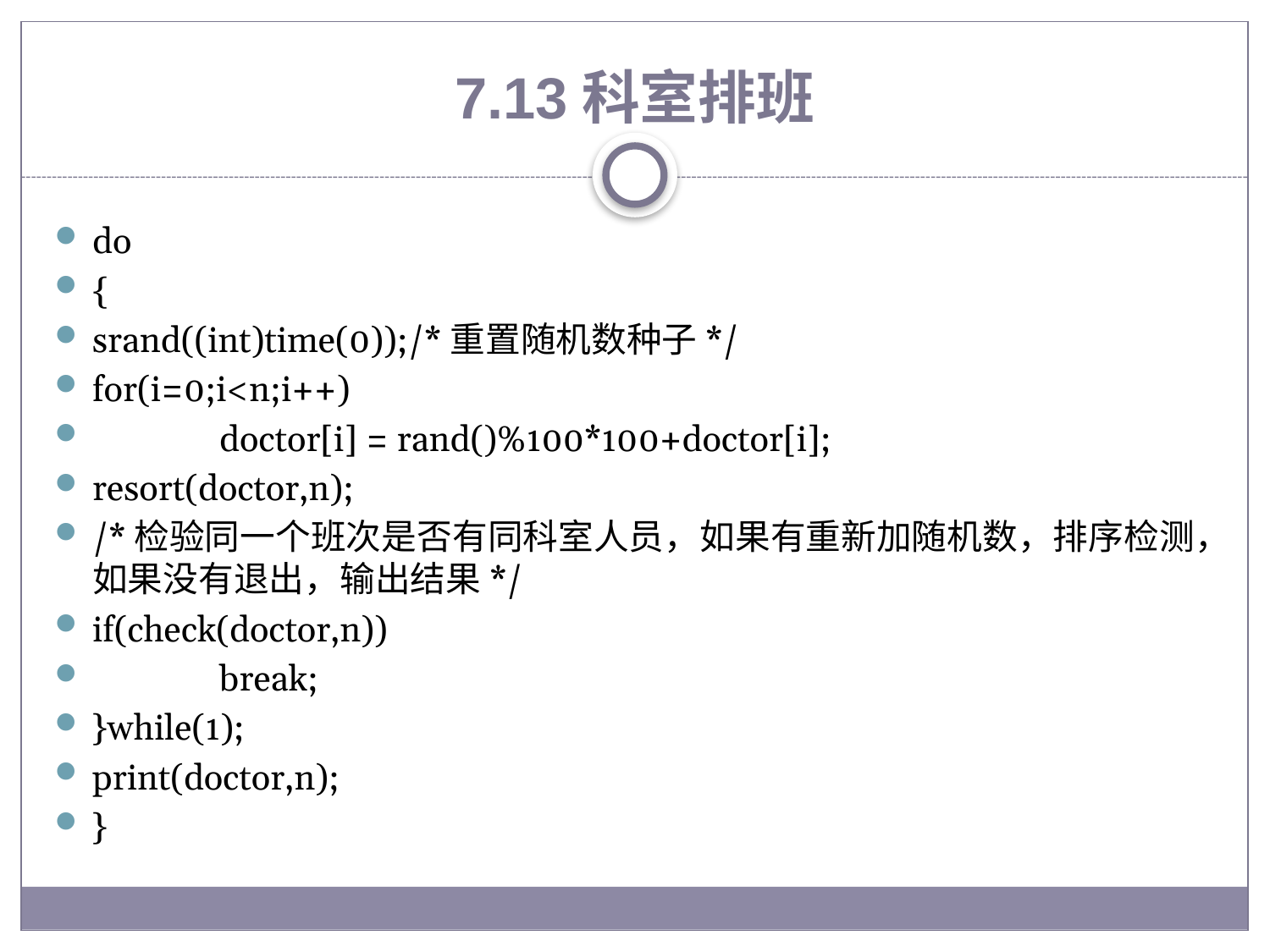

# 7.13	科室排班
do
{
srand((int)time(0));/*重置随机数种子*/
for(i=0;i<n;i++)
	doctor[i] = rand()%100*100+doctor[i];
resort(doctor,n);
/*检验同一个班次是否有同科室人员，如果有重新加随机数，排序检测，如果没有退出，输出结果*/
if(check(doctor,n))
	break;
}while(1);
print(doctor,n);
}